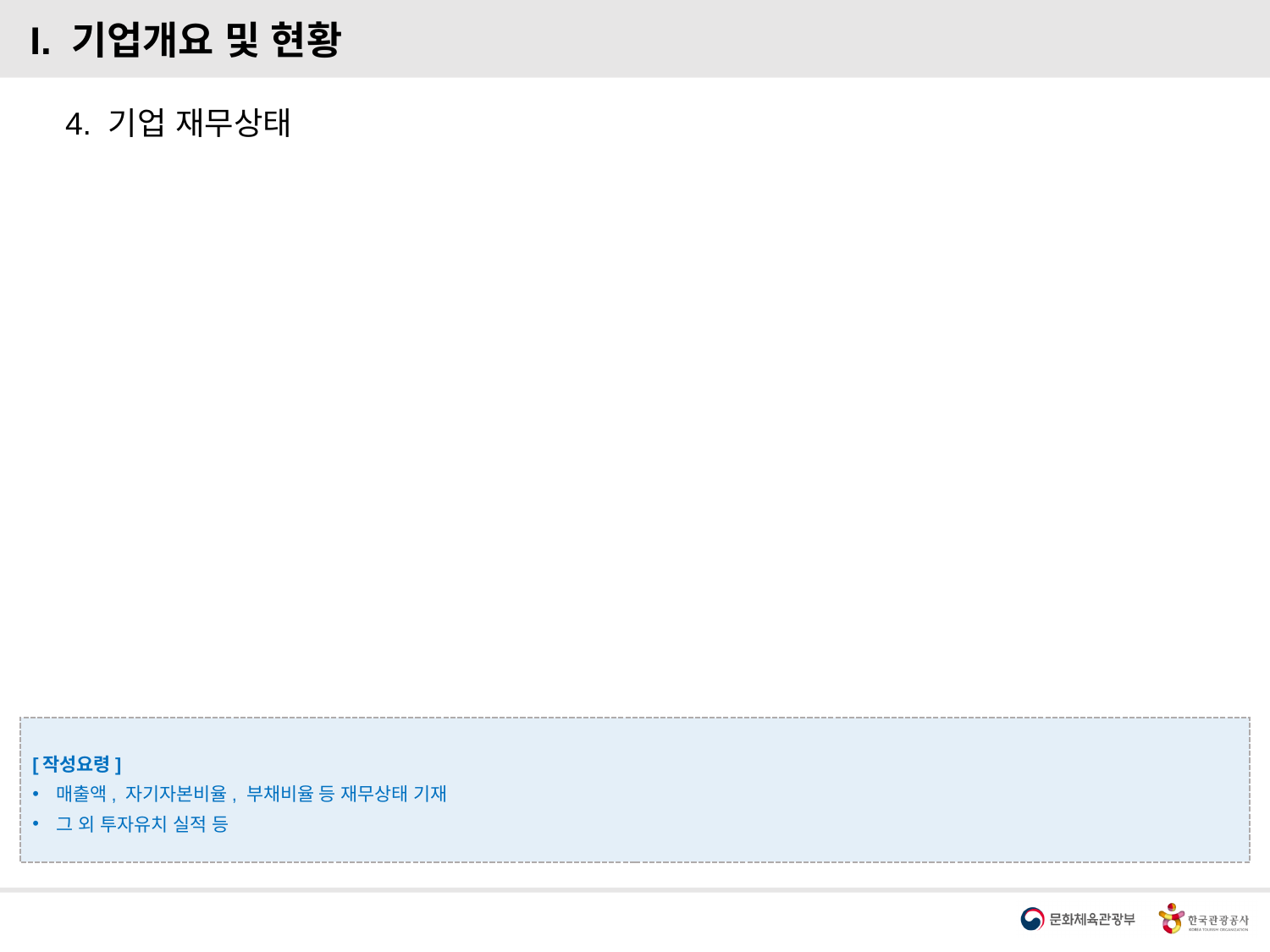

I. 기업개요 및 현황
4. 기업 재무상태
[작성요령]
매출액, 자기자본비율, 부채비율 등 재무상태 기재
그 외 투자유치 실적 등